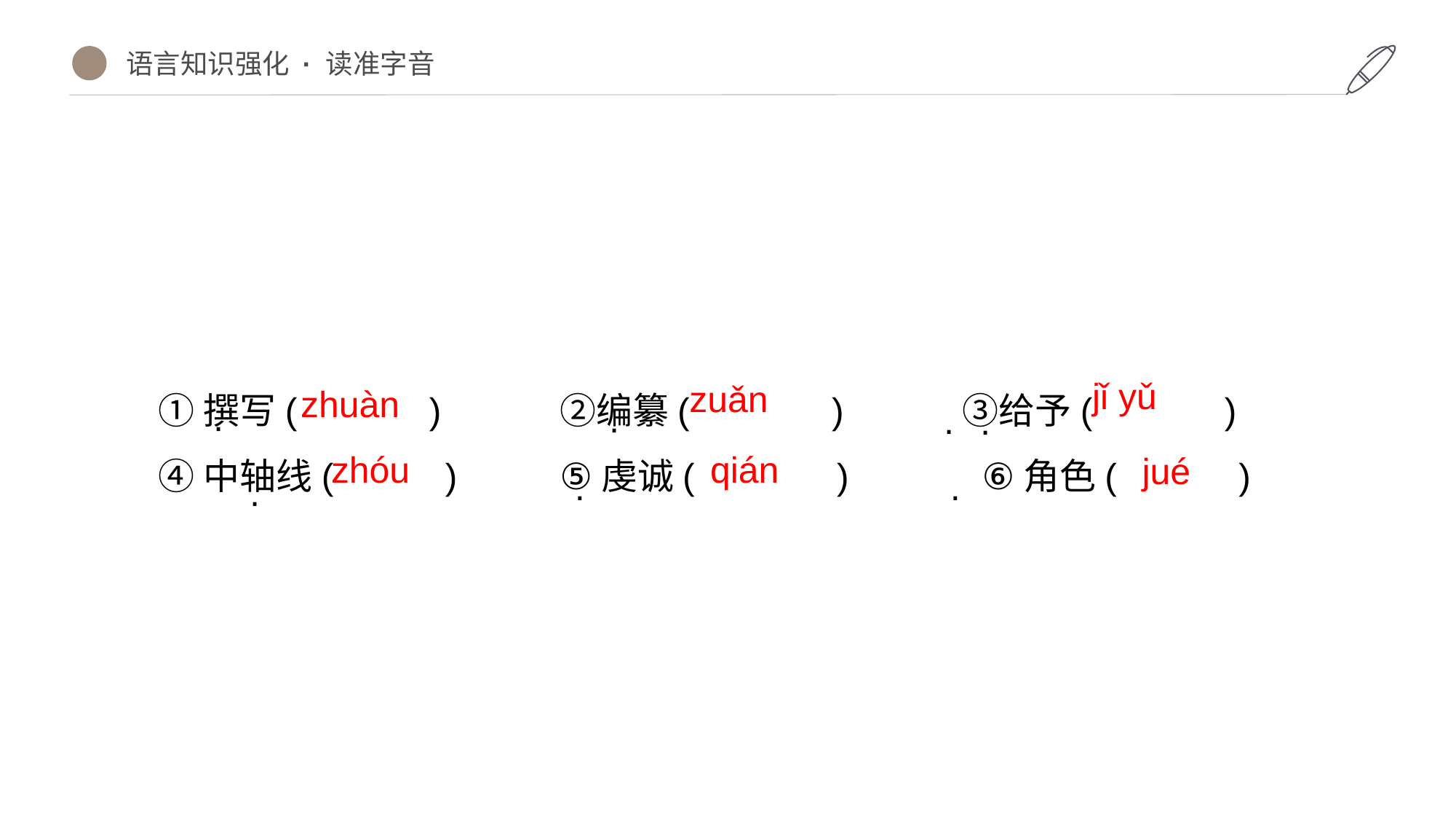

语言知识强化 · 读准字音

①撰写(             )　　　②编纂(              )　　　③给予(             )
④中轴线(           )          ⑤虔诚(              )             ⑥角色(            )
jǐ yǔ
zuǎn
zhuàn
·
·
·
·
zhóu
qián
jué
·
·
·